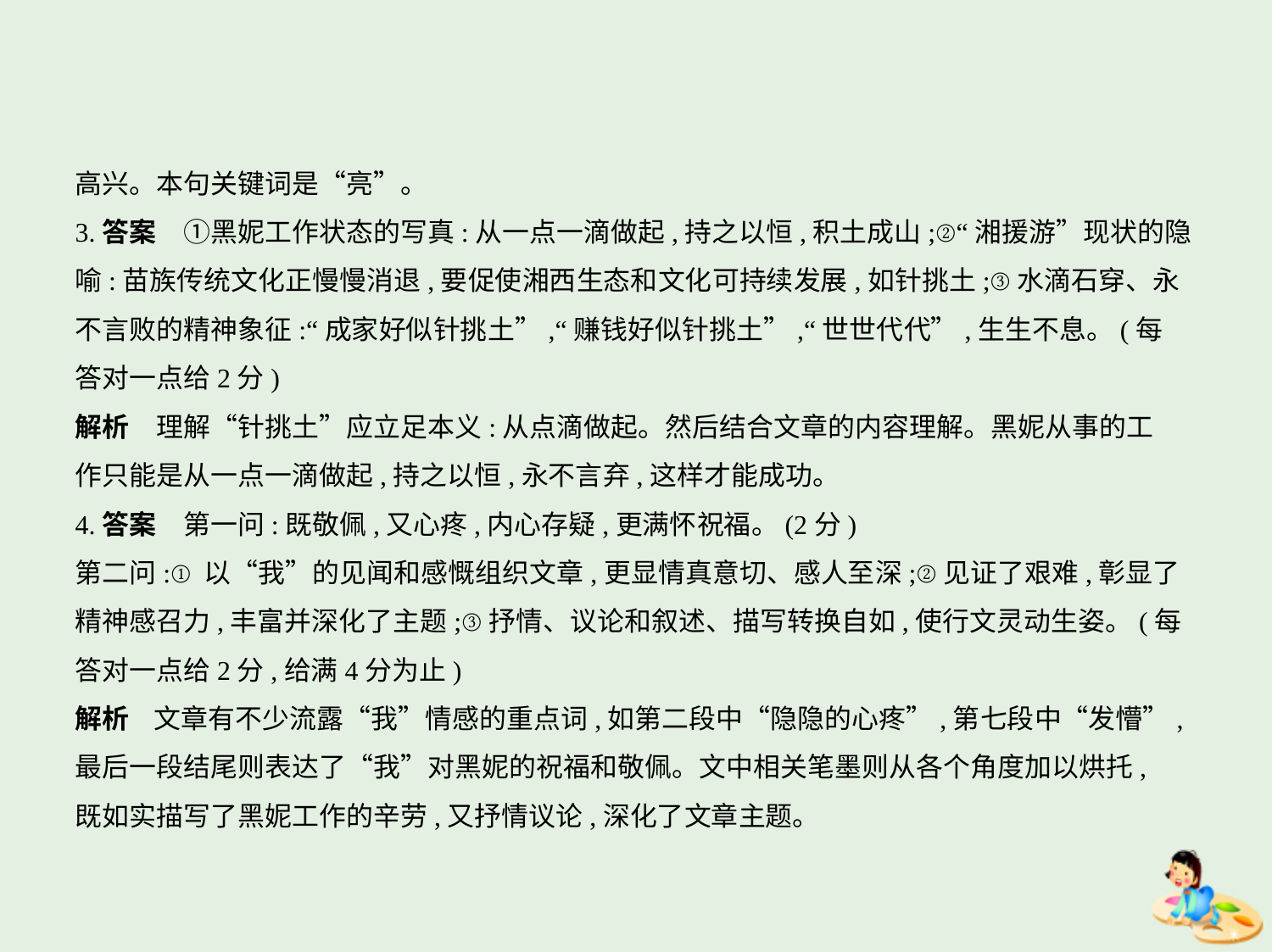

高兴。本句关键词是“亮”。
3.答案　①黑妮工作状态的写真:从一点一滴做起,持之以恒,积土成山;②“湘援游”现状的隐
喻:苗族传统文化正慢慢消退,要促使湘西生态和文化可持续发展,如针挑土;③水滴石穿、永
不言败的精神象征:“成家好似针挑土”,“赚钱好似针挑土”,“世世代代”,生生不息。(每
答对一点给2分)
解析　理解“针挑土”应立足本义:从点滴做起。然后结合文章的内容理解。黑妮从事的工
作只能是从一点一滴做起,持之以恒,永不言弃,这样才能成功。
4.答案　第一问:既敬佩,又心疼,内心存疑,更满怀祝福。(2分)
第二问:①以“我”的见闻和感慨组织文章,更显情真意切、感人至深;②见证了艰难,彰显了
精神感召力,丰富并深化了主题;③抒情、议论和叙述、描写转换自如,使行文灵动生姿。(每
答对一点给2分,给满4分为止)
解析    文章有不少流露“我”情感的重点词,如第二段中“隐隐的心疼”,第七段中“发懵”,
最后一段结尾则表达了“我”对黑妮的祝福和敬佩。文中相关笔墨则从各个角度加以烘托,
既如实描写了黑妮工作的辛劳,又抒情议论,深化了文章主题。